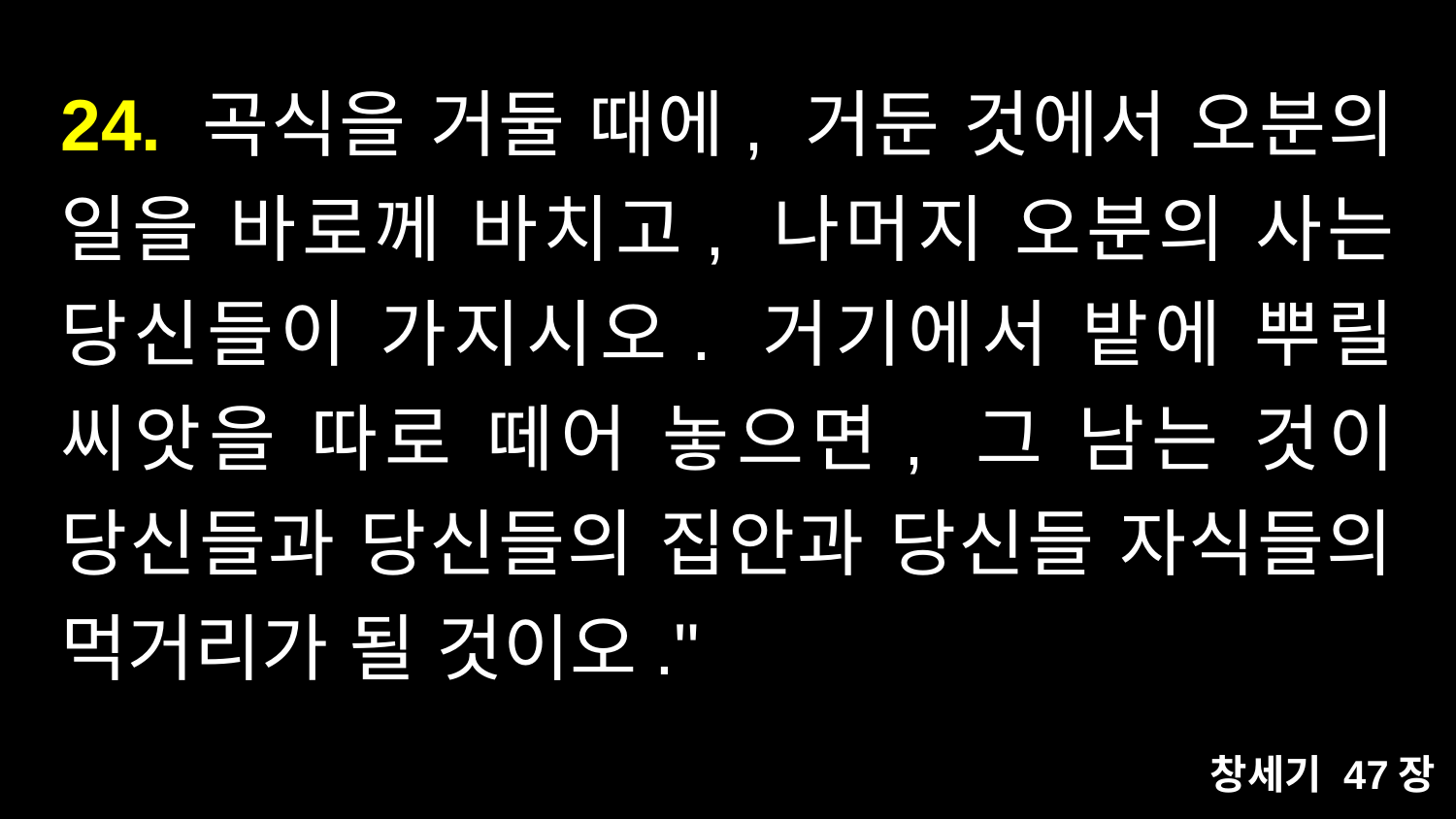

# 24. 곡식을 거둘 때에, 거둔 것에서 오분의 일을 바로께 바치고, 나머지 오분의 사는 당신들이 가지시오. 거기에서 밭에 뿌릴 씨앗을 따로 떼어 놓으면, 그 남는 것이 당신들과 당신들의 집안과 당신들 자식들의 먹거리가 될 것이오."
창세기 47장